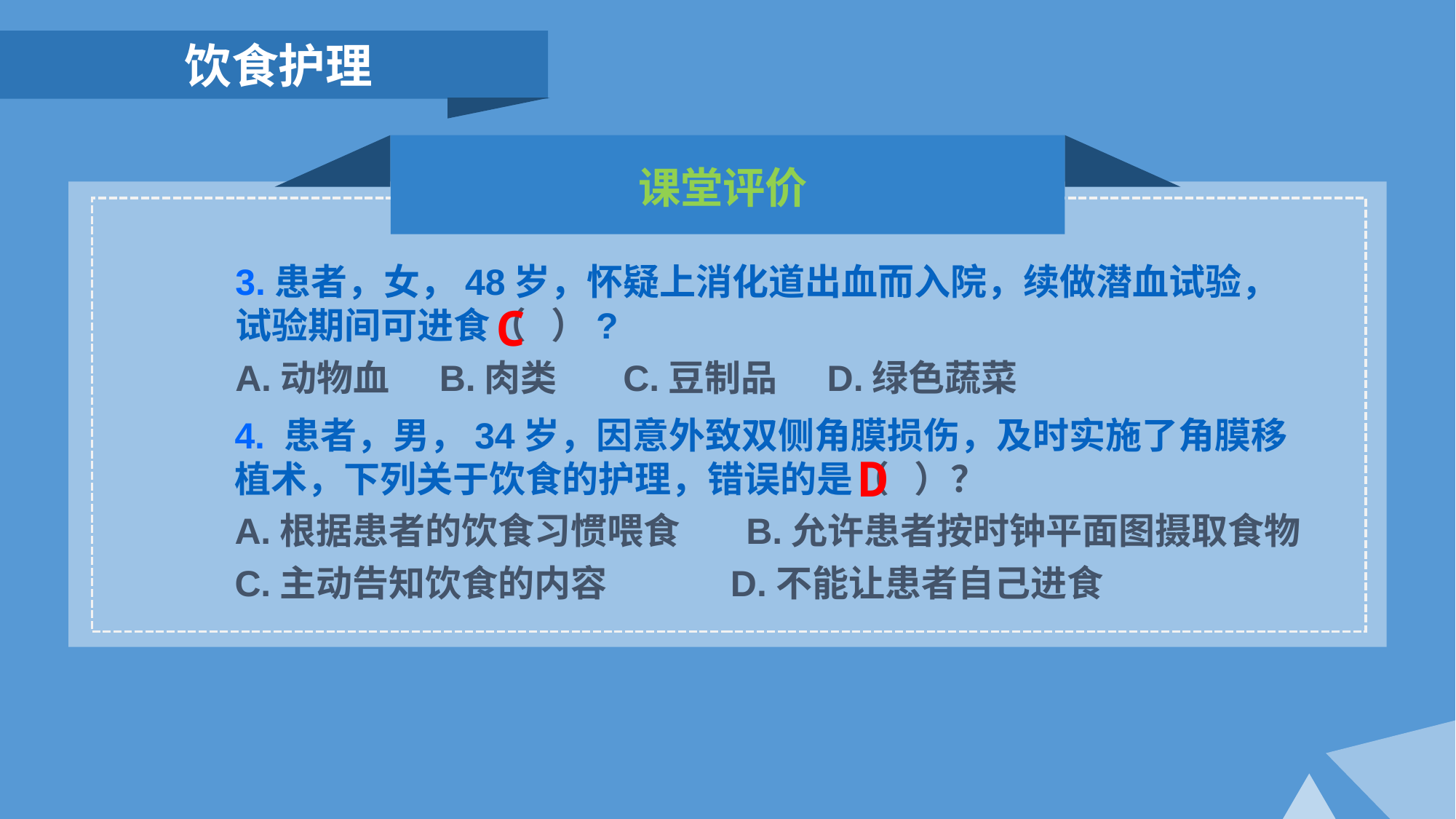

饮食护理

课堂评价

3.患者，女，48岁，怀疑上消化道出血而入院，续做潜血试验，试验期间可进食（   ）?
A.动物血     B.肉类       C.豆制品     D.绿色蔬菜
C
4. 患者，男，34岁，因意外致双侧角膜损伤，及时实施了角膜移植术，下列关于饮食的护理，错误的是（   ）？
A.根据患者的饮食习惯喂食       B.允许患者按时钟平面图摄取食物
C.主动告知饮食的内容              D.不能让患者自己进食

D